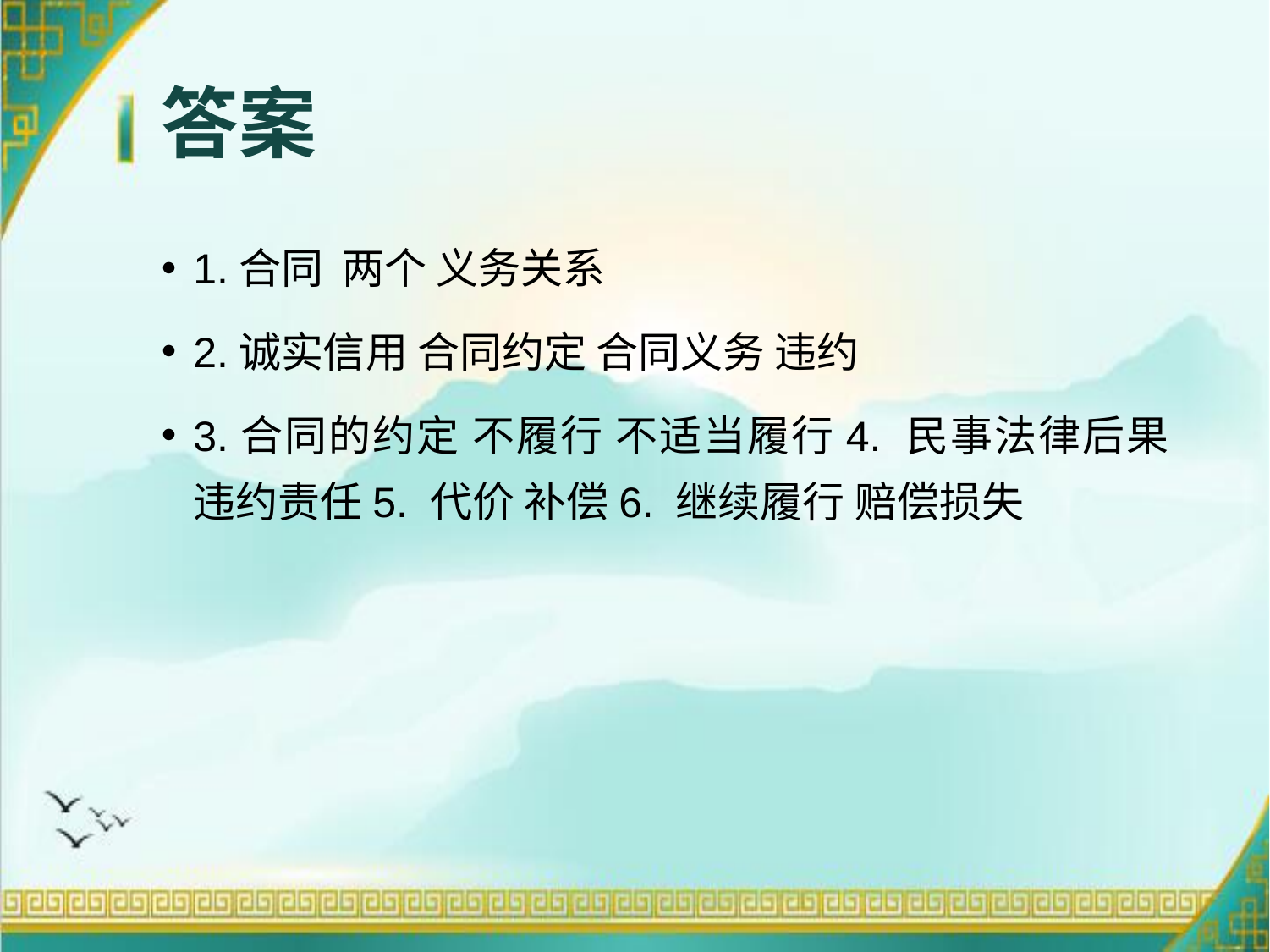

# 答案
1.合同  两个 义务关系
2.诚实信用 合同约定 合同义务 违约
3.合同的约定 不履行 不适当履行4. 民事法律后果 违约责任5. 代价 补偿6. 继续履行 赔偿损失